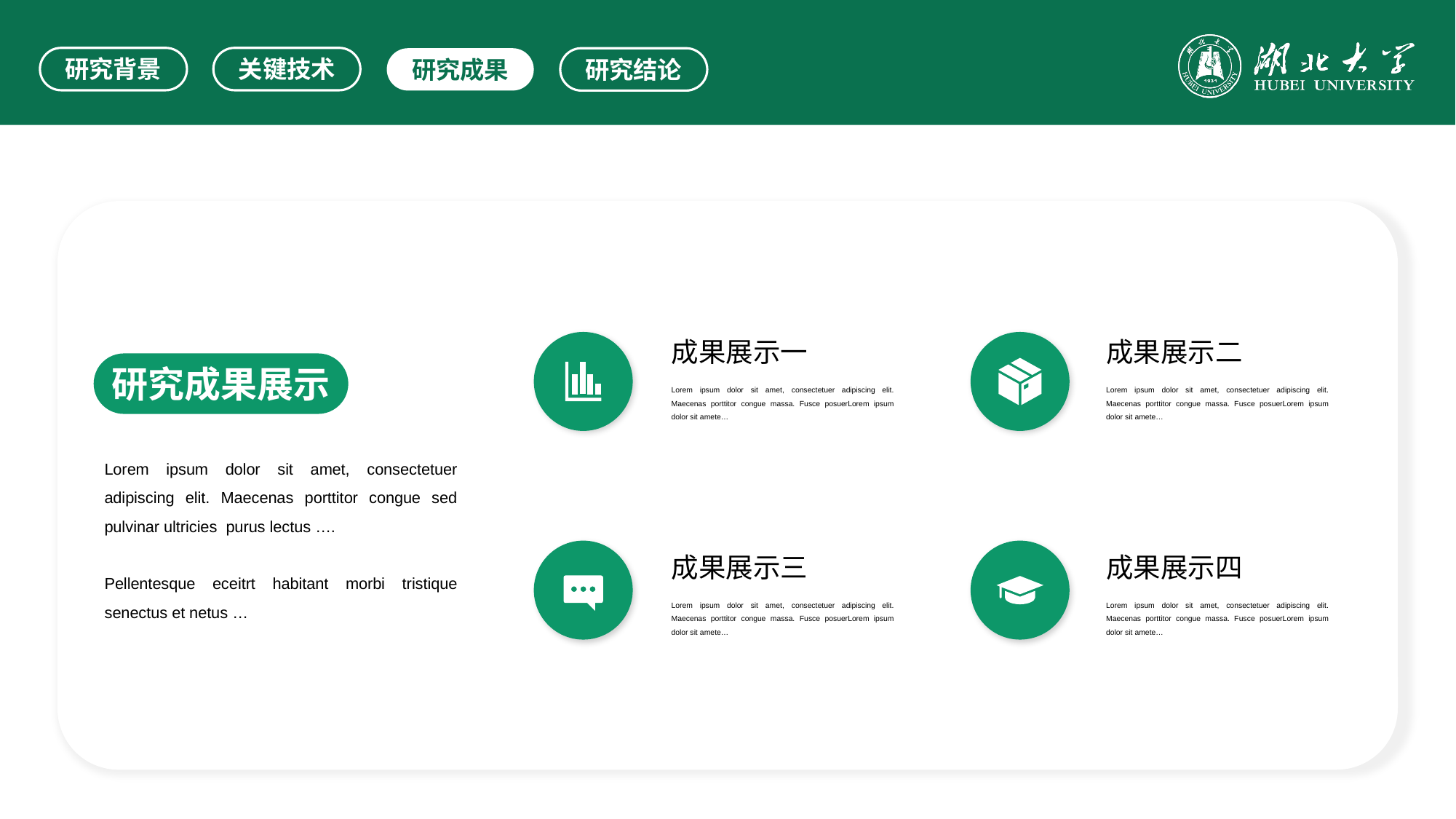

研究背景

关键技术

研究成果

研究结论

成果展示一
Lorem ipsum dolor sit amet, consectetuer adipiscing elit. Maecenas porttitor congue massa. Fusce posuerLorem ipsum dolor sit amete…

成果展示二
Lorem ipsum dolor sit amet, consectetuer adipiscing elit. Maecenas porttitor congue massa. Fusce posuerLorem ipsum dolor sit amete…

成果展示三
Lorem ipsum dolor sit amet, consectetuer adipiscing elit. Maecenas porttitor congue massa. Fusce posuerLorem ipsum dolor sit amete…

成果展示四
Lorem ipsum dolor sit amet, consectetuer adipiscing elit. Maecenas porttitor congue massa. Fusce posuerLorem ipsum dolor sit amete…

研究成果展示
Lorem ipsum dolor sit amet, consectetuer adipiscing elit. Maecenas porttitor congue sed pulvinar ultricies  purus lectus ….

Pellentesque eceitrt habitant morbi tristique senectus et netus …